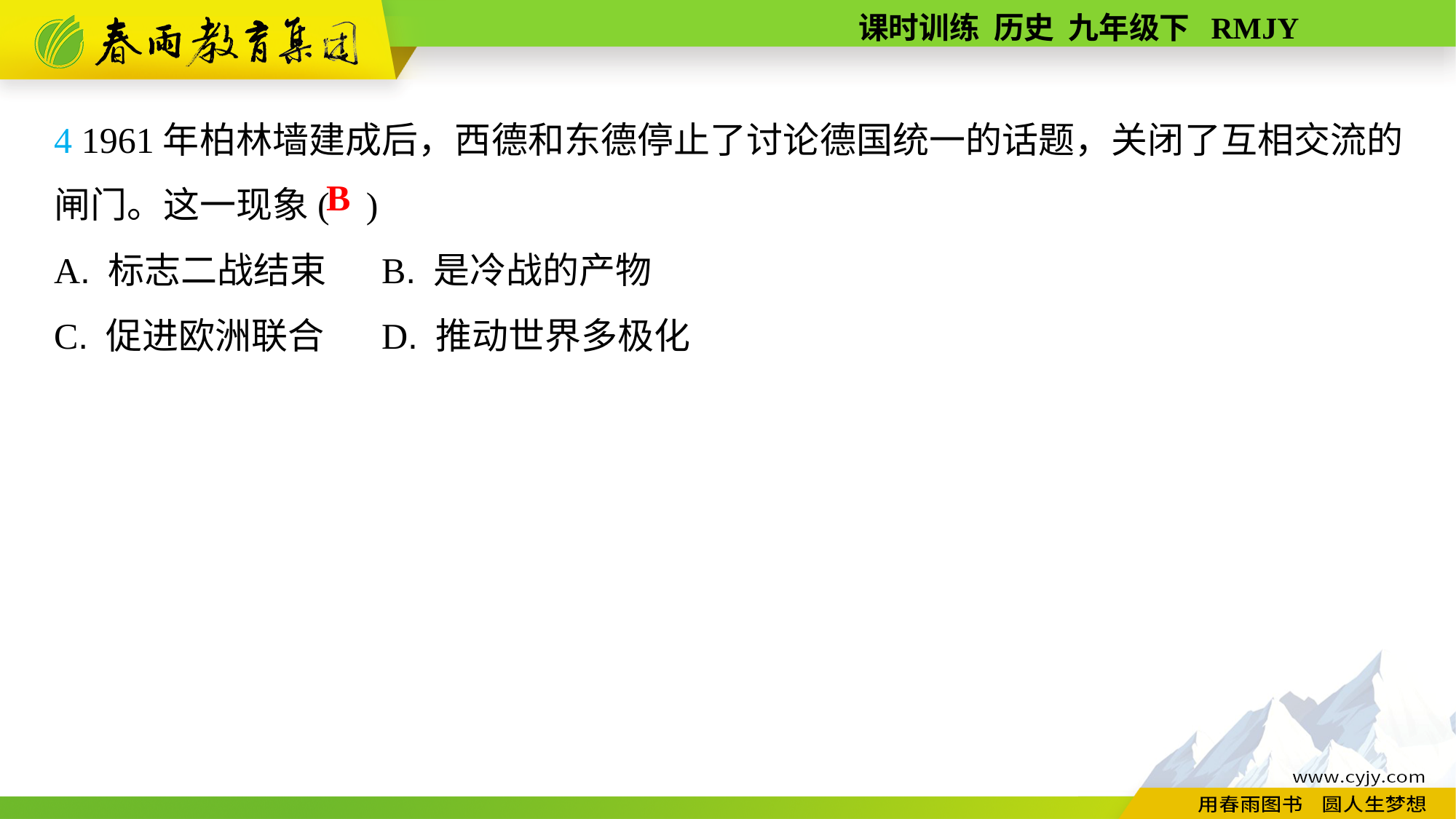

4 1961年柏林墙建成后，西德和东德停止了讨论德国统一的话题，关闭了互相交流的闸门。这一现象(    )
A. 标志二战结束	B. 是冷战的产物
C. 促进欧洲联合	D. 推动世界多极化
B